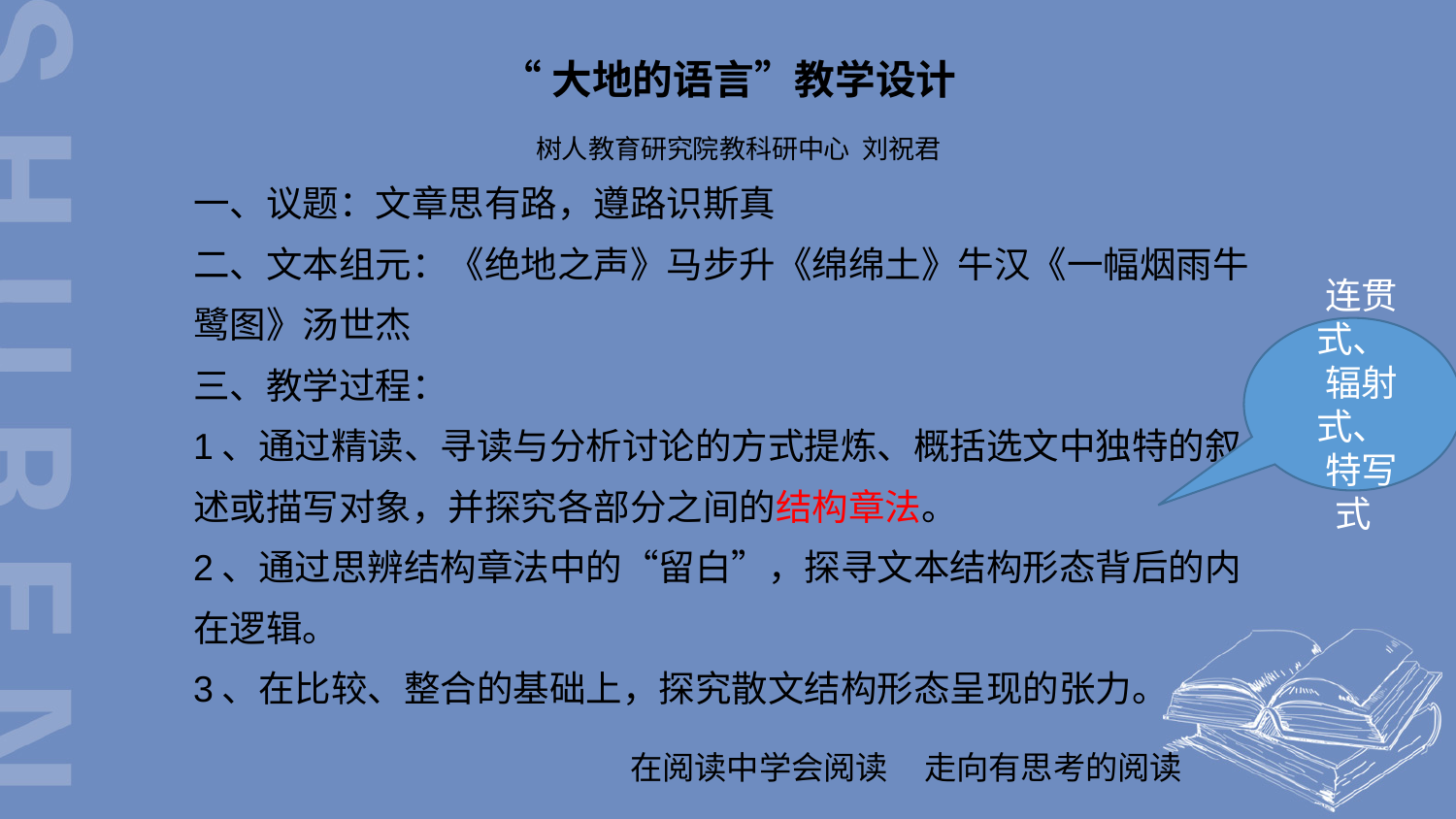

“大地的语言”教学设计
   树人教育研究院教科研中心  刘祝君
一、议题：文章思有路，遵路识斯真
二、文本组元：《绝地之声》马步升《绵绵土》牛汉《一幅烟雨牛鹭图》汤世杰
三、教学过程：
1、通过精读、寻读与分析讨论的方式提炼、概括选文中独特的叙述或描写对象，并探究各部分之间的结构章法。
2、通过思辨结构章法中的“留白”，探寻文本结构形态背后的内在逻辑。
3、在比较、整合的基础上，探究散文结构形态呈现的张力。

 连贯式、
 辐射式、
 特写式